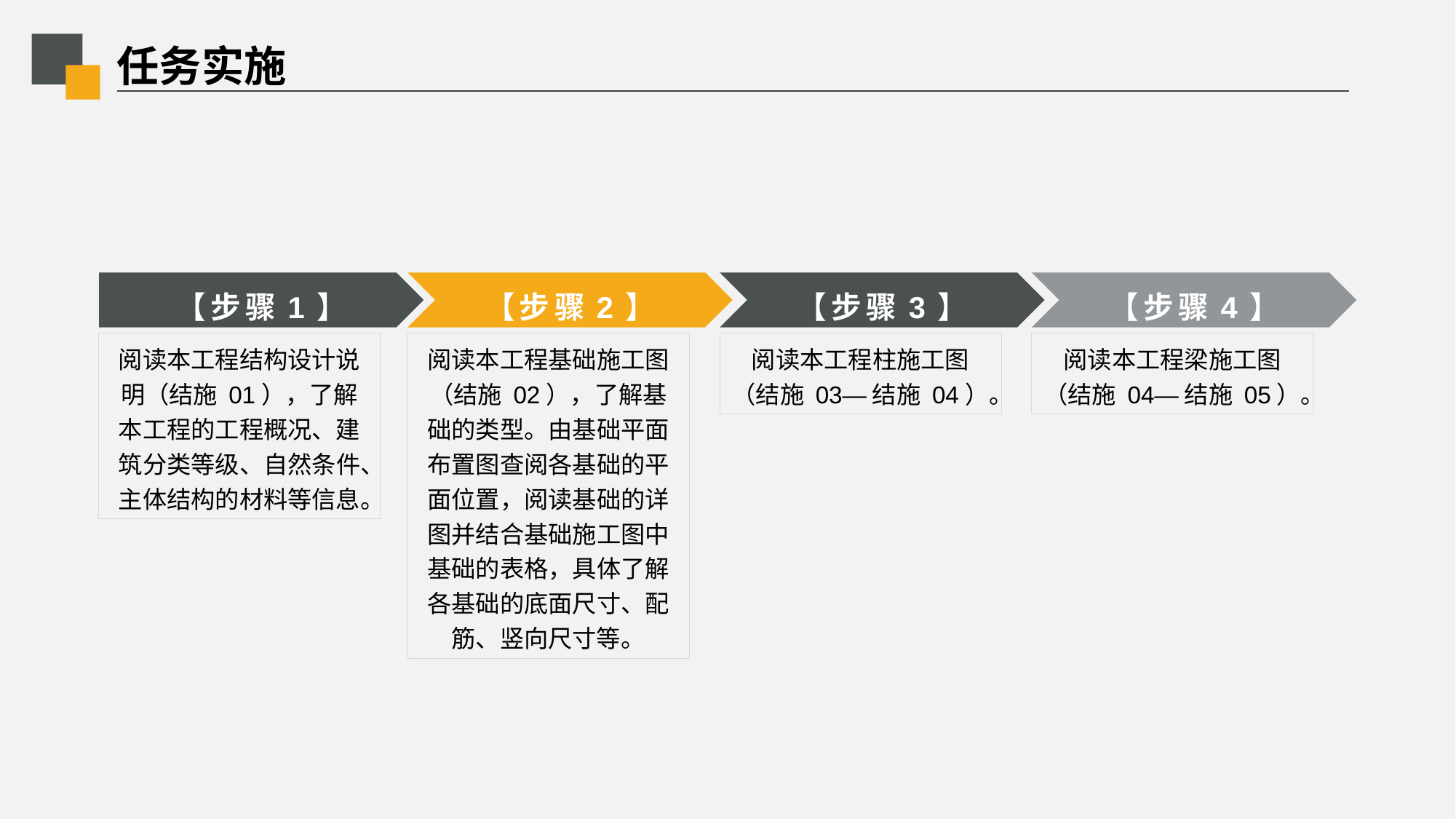

# 任务实施

【步骤1】
【步骤2】
【步骤3】
【步骤4】
阅读本工程结构设计说明（结施 01），了解本工程的工程概况、建筑分类等级、自然条件、主体结构的材料等信息。
阅读本工程基础施工图（结施 02），了解基础的类型。由基础平面布置图查阅各基础的平面位置，阅读基础的详图并结合基础施工图中基础的表格，具体了解各基础的底面尺寸、配筋、竖向尺寸等。
阅读本工程柱施工图（结施 03—结施 04）。
阅读本工程梁施工图（结施 04—结施 05）。